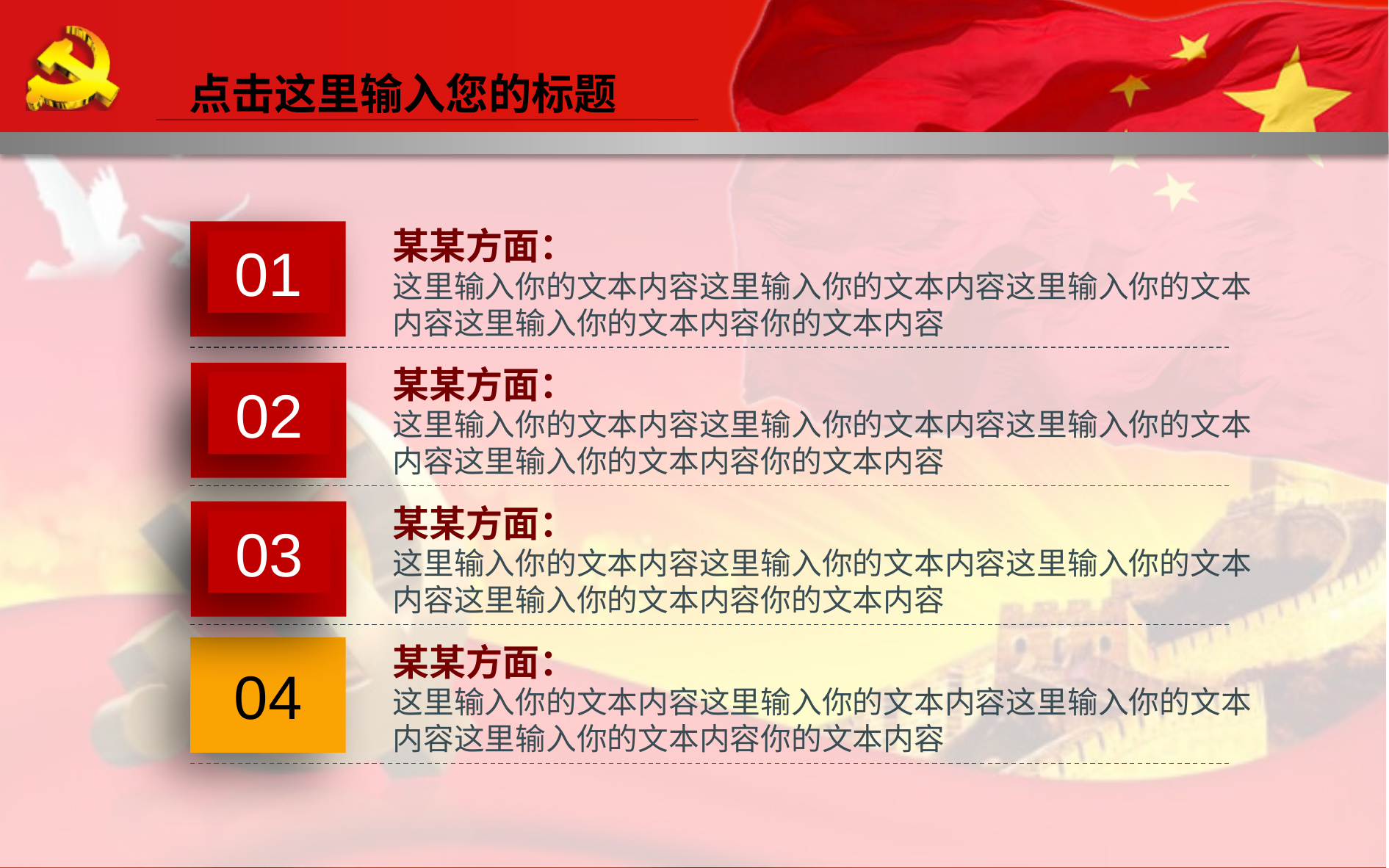

点击这里输入您的标题

某某方面：
这里输入你的文本内容这里输入你的文本内容这里输入你的文本内容这里输入你的文本内容你的文本内容

01
某某方面：
这里输入你的文本内容这里输入你的文本内容这里输入你的文本内容这里输入你的文本内容你的文本内容

02
某某方面：
这里输入你的文本内容这里输入你的文本内容这里输入你的文本内容这里输入你的文本内容你的文本内容

03
某某方面：
这里输入你的文本内容这里输入你的文本内容这里输入你的文本内容这里输入你的文本内容你的文本内容
04